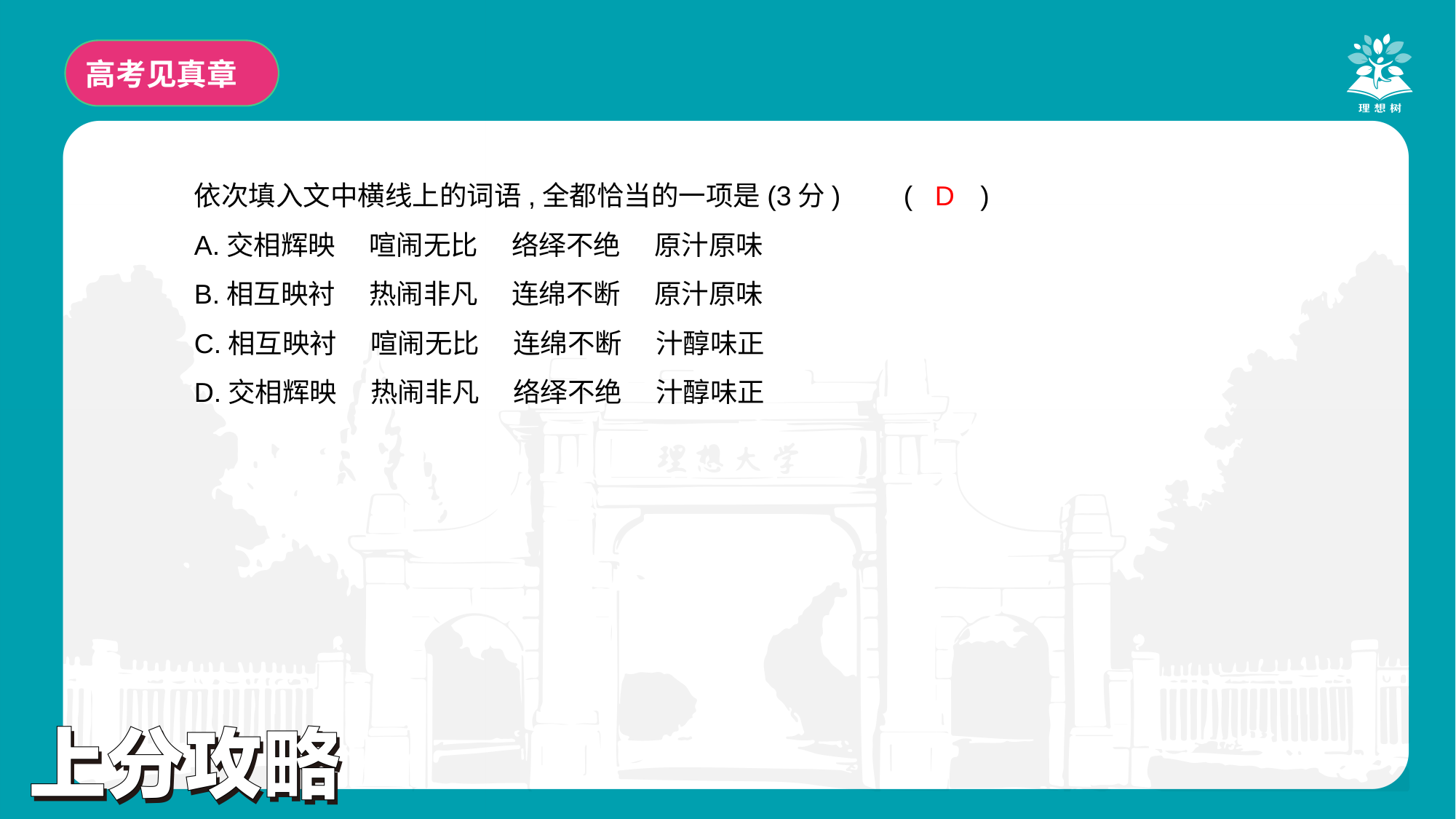

高考见真章
依次填入文中横线上的词语,全都恰当的一项是(3分)	(　　)
A.交相辉映　 喧闹无比　 络绎不绝　 原汁原味
B.相互映衬　 热闹非凡　 连绵不断　 原汁原味
C.相互映衬　 喧闹无比　 连绵不断　 汁醇味正
D.交相辉映　 热闹非凡　 络绎不绝　 汁醇味正
D